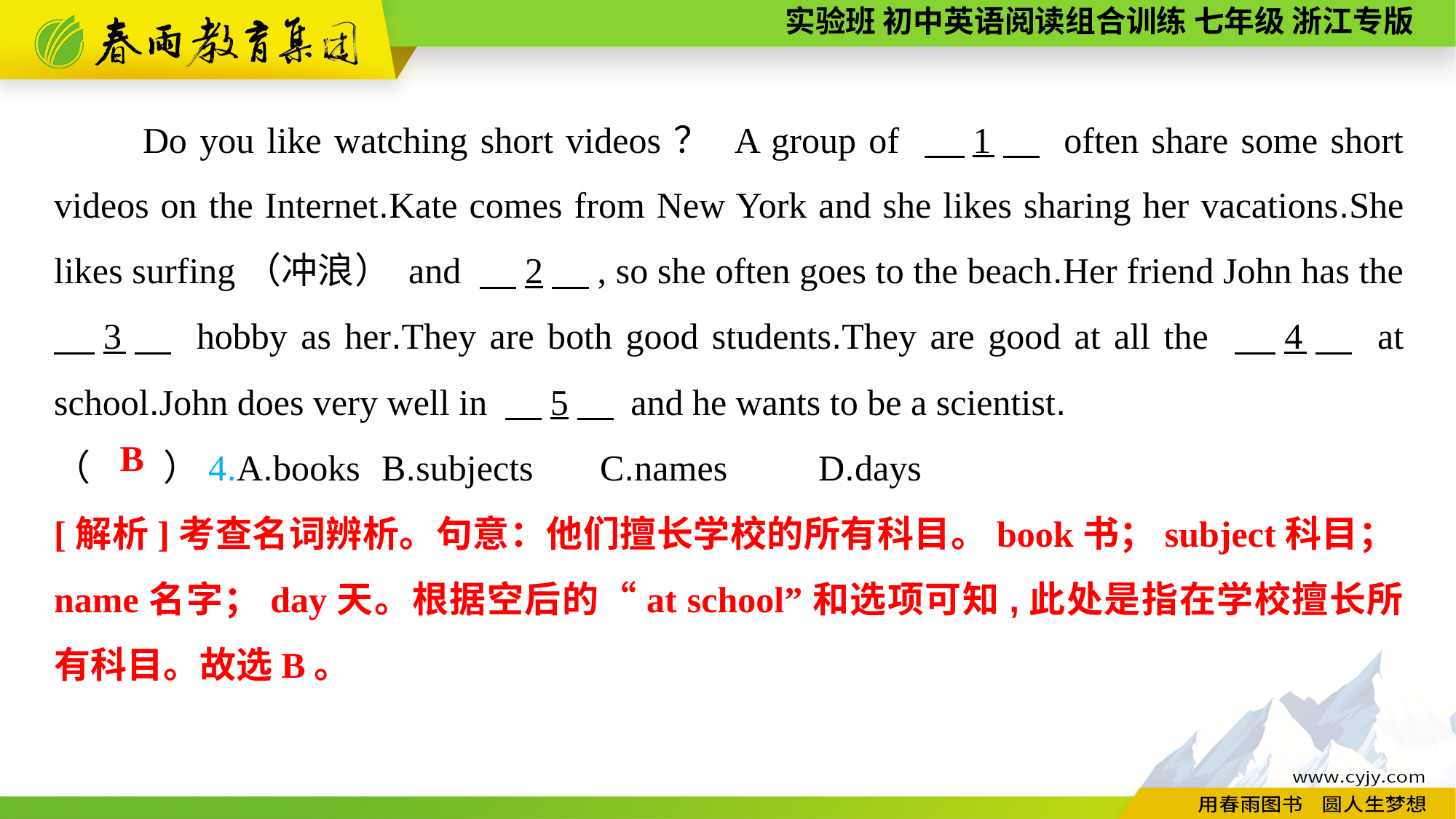

Do you like watching short videos？ A group of 　1　 often share some short videos on the Internet.Kate comes from New York and she likes sharing her vacations.She likes surfing（冲浪） and 　2　, so she often goes to the beach.Her friend John has the 　3　 hobby as her.They are both good students.They are good at all the 　4　 at school.John does very well in 　5　 and he wants to be a scientist.
（　　）4.A.books	B.subjects	C.names	D.days
B
[解析]考查名词辨析。句意：他们擅长学校的所有科目。book书；subject科目；name名字；day天。根据空后的“at school”和选项可知,此处是指在学校擅长所有科目。故选B。